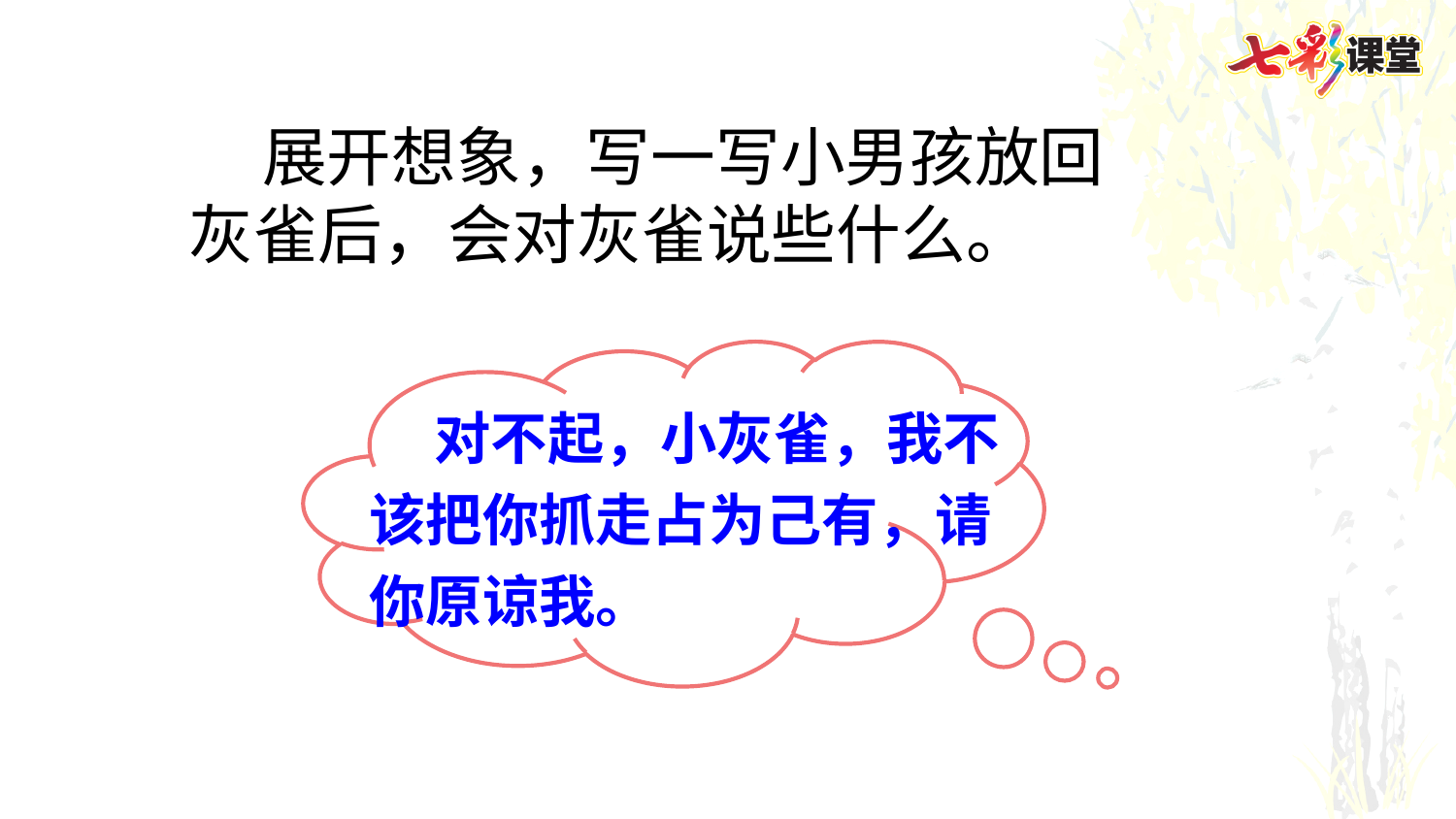

展开想象，写一写小男孩放回灰雀后，会对灰雀说些什么。

    对不起，小灰雀，我不该把你抓走占为己有，请你原谅我。